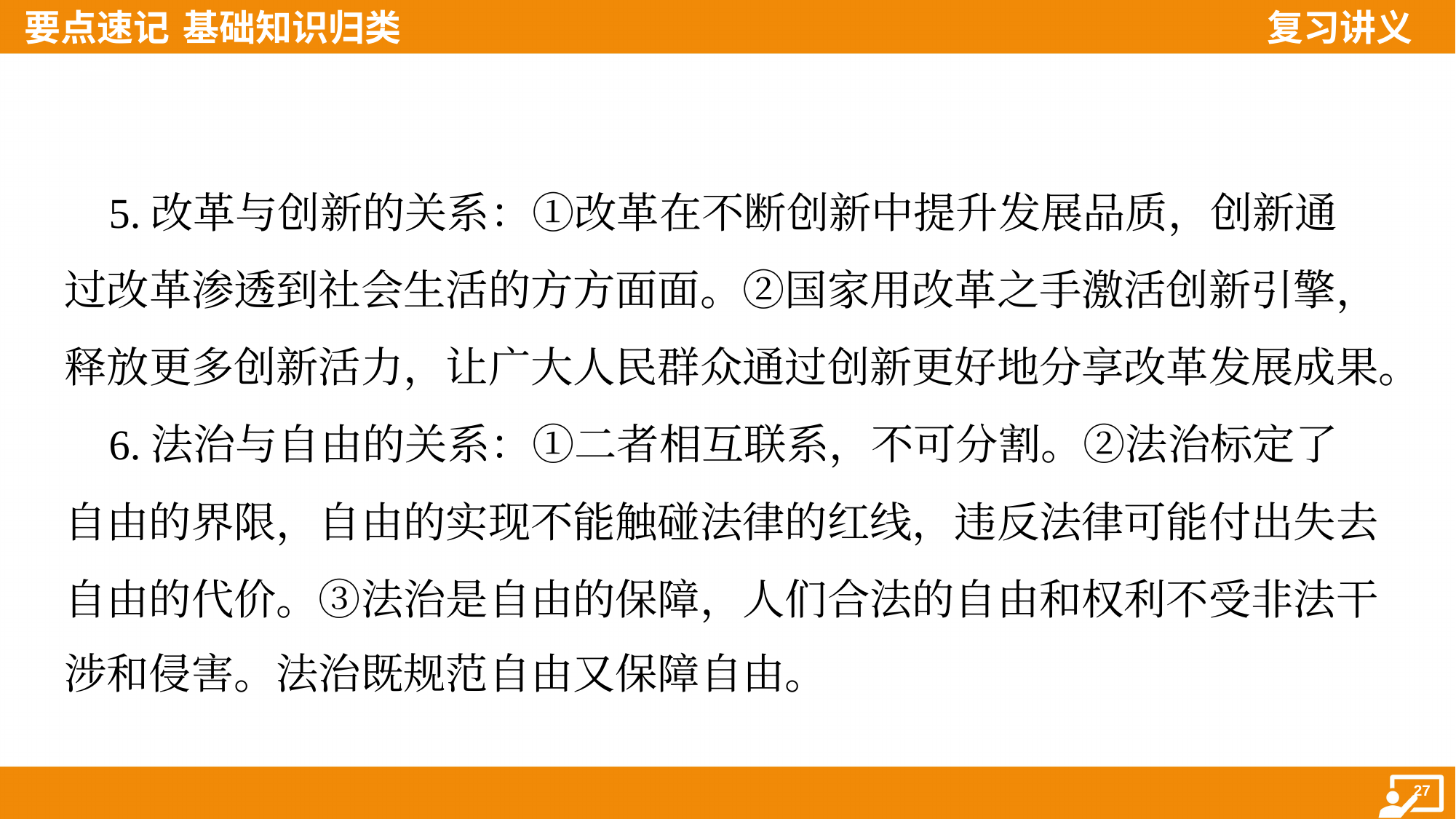

5.改革与创新的关系：①改革在不断创新中提升发展品质，创新通
过改革渗透到社会生活的方方面面。②国家用改革之手激活创新引擎，
释放更多创新活力，让广大人民群众通过创新更好地分享改革发展成果。
    6.法治与自由的关系：①二者相互联系，不可分割。②法治标定了
自由的界限，自由的实现不能触碰法律的红线，违反法律可能付出失去
自由的代价。③法治是自由的保障，人们合法的自由和权利不受非法干
涉和侵害。法治既规范自由又保障自由。